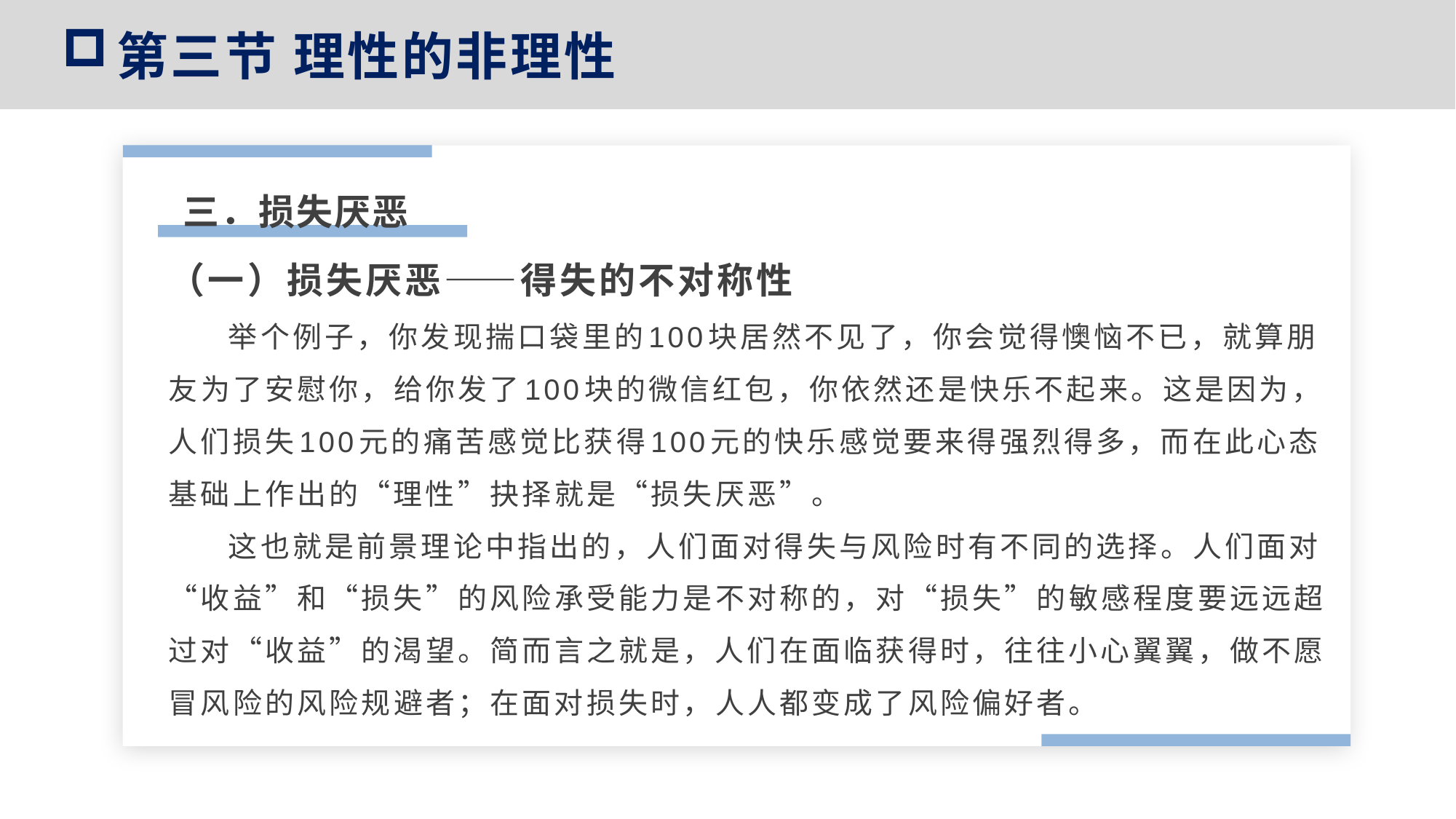

第三节 理性的非理性

三．损失厌恶

（一）损失厌恶——得失的不对称性
      举个例子，你发现揣口袋里的100块居然不见了，你会觉得懊恼不已，就算朋友为了安慰你，给你发了100块的微信红包，你依然还是快乐不起来。这是因为，人们损失100元的痛苦感觉比获得100元的快乐感觉要来得强烈得多，而在此心态基础上作出的“理性”抉择就是“损失厌恶”。
      这也就是前景理论中指出的，人们面对得失与风险时有不同的选择。人们面对“收益”和“损失”的风险承受能力是不对称的，对“损失”的敏感程度要远远超过对“收益”的渴望。简而言之就是，人们在面临获得时，往往小心翼翼，做不愿冒风险的风险规避者；在面对损失时，人人都变成了风险偏好者。